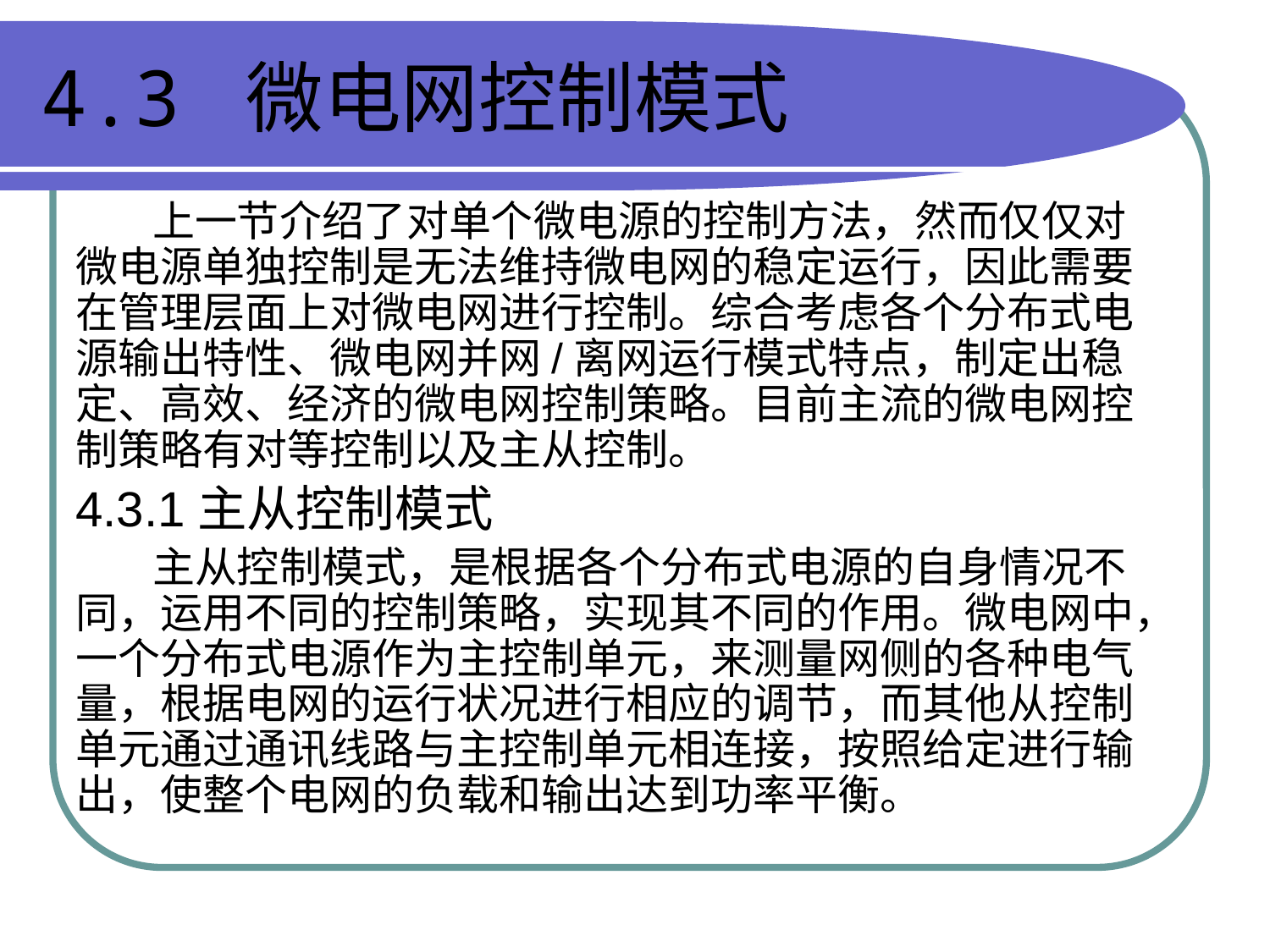

# 4.3 微电网控制模式
       上一节介绍了对单个微电源的控制方法，然而仅仅对微电源单独控制是无法维持微电网的稳定运行，因此需要在管理层面上对微电网进行控制。综合考虑各个分布式电源输出特性、微电网并网/离网运行模式特点，制定出稳定、高效、经济的微电网控制策略。目前主流的微电网控制策略有对等控制以及主从控制。
4.3.1主从控制模式
       主从控制模式，是根据各个分布式电源的自身情况不同，运用不同的控制策略，实现其不同的作用。微电网中，一个分布式电源作为主控制单元，来测量网侧的各种电气量，根据电网的运行状况进行相应的调节，而其他从控制单元通过通讯线路与主控制单元相连接，按照给定进行输出，使整个电网的负载和输出达到功率平衡。
66